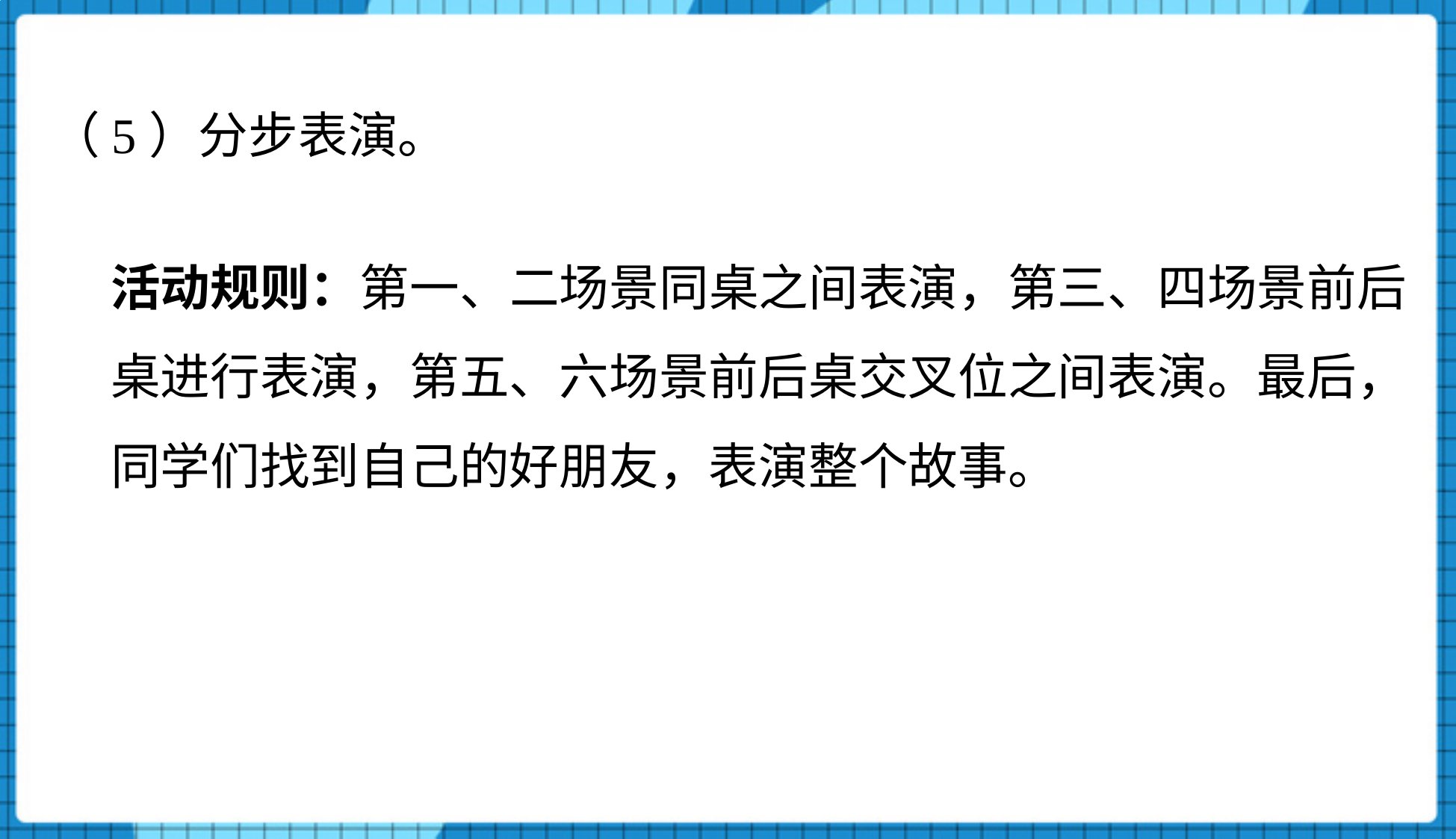

（5）分步表演。
活动规则：第一、二场景同桌之间表演，第三、四场景前后桌进行表演，第五、六场景前后桌交叉位之间表演。最后，同学们找到自己的好朋友，表演整个故事。